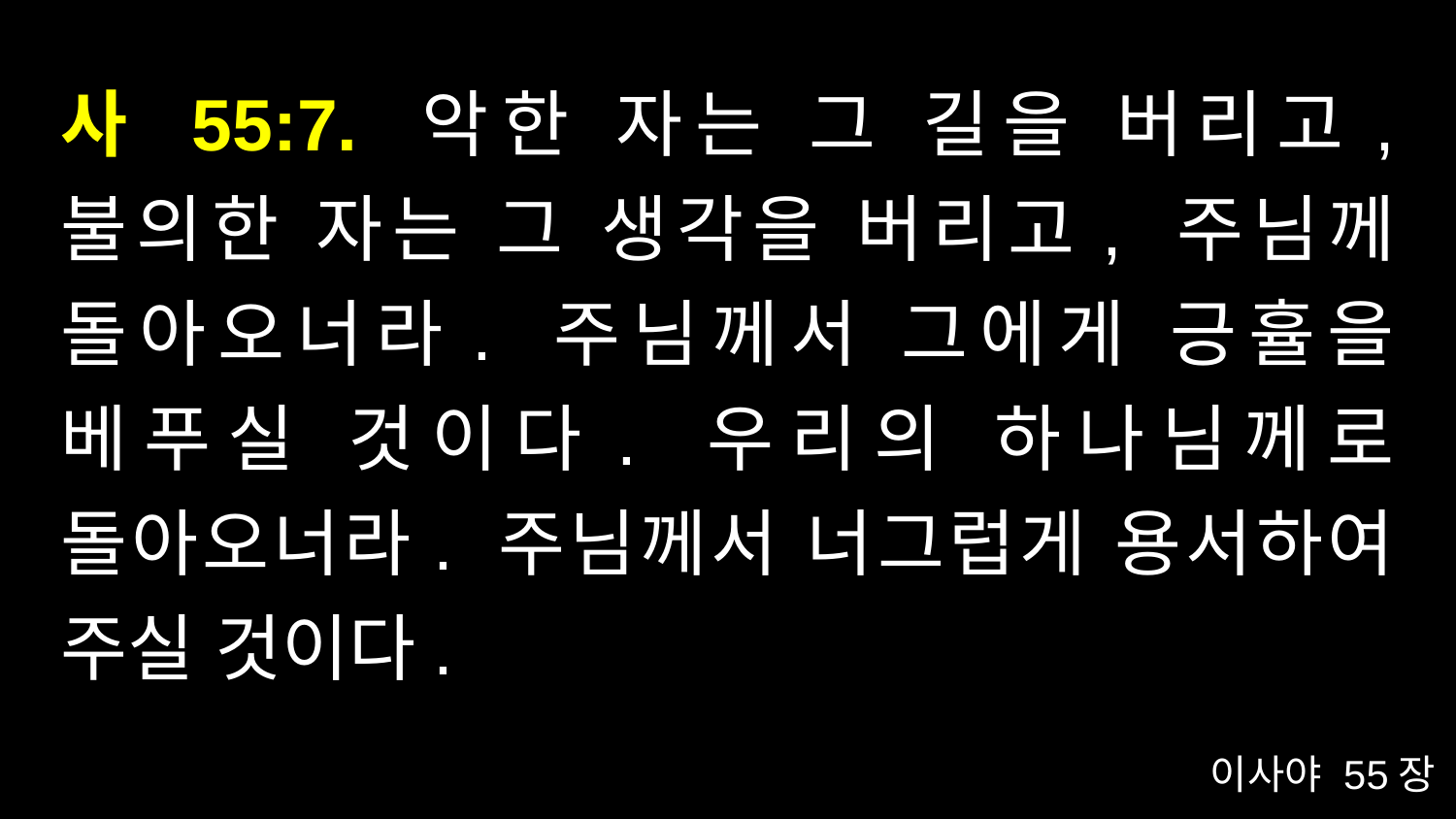

# 사 55:7. 악한 자는 그 길을 버리고, 불의한 자는 그 생각을 버리고, 주님께 돌아오너라. 주님께서 그에게 긍휼을 베푸실 것이다. 우리의 하나님께로 돌아오너라. 주님께서 너그럽게 용서하여 주실 것이다.
이사야 55장